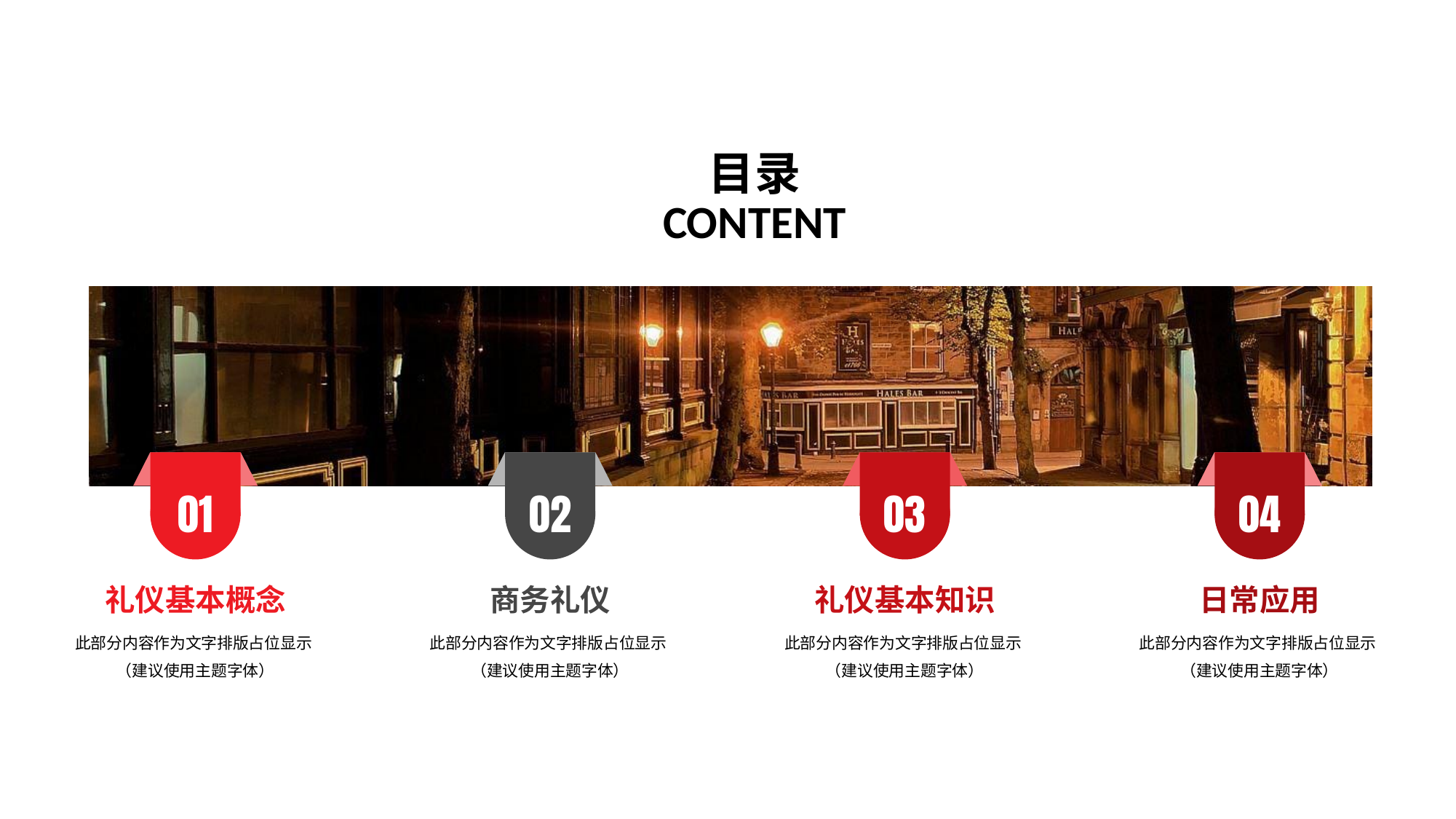

目录
CONTENT

01
礼仪基本概念
此部分内容作为文字排版占位显示
（建议使用主题字体）

02
商务礼仪
此部分内容作为文字排版占位显示
（建议使用主题字体）

03
礼仪基本知识
此部分内容作为文字排版占位显示
（建议使用主题字体）

04
日常应用
此部分内容作为文字排版占位显示
（建议使用主题字体）